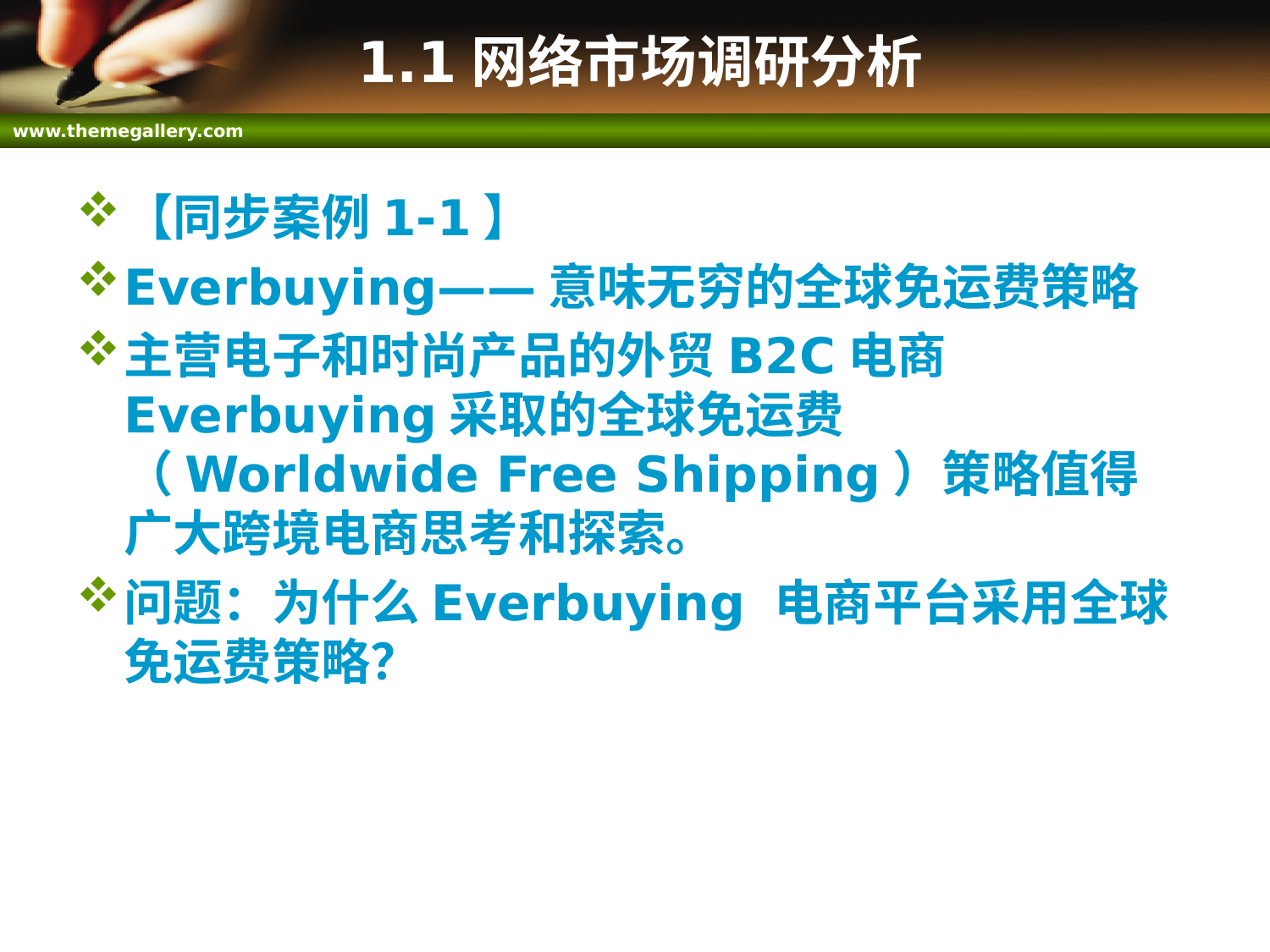

# 1.1网络市场调研分析
【同步案例1-1】
Everbuying——意味无穷的全球免运费策略
主营电子和时尚产品的外贸B2C电商Everbuying采取的全球免运费（Worldwide Free Shipping）策略值得广大跨境电商思考和探索。
问题：为什么Everbuying 电商平台采用全球免运费策略？